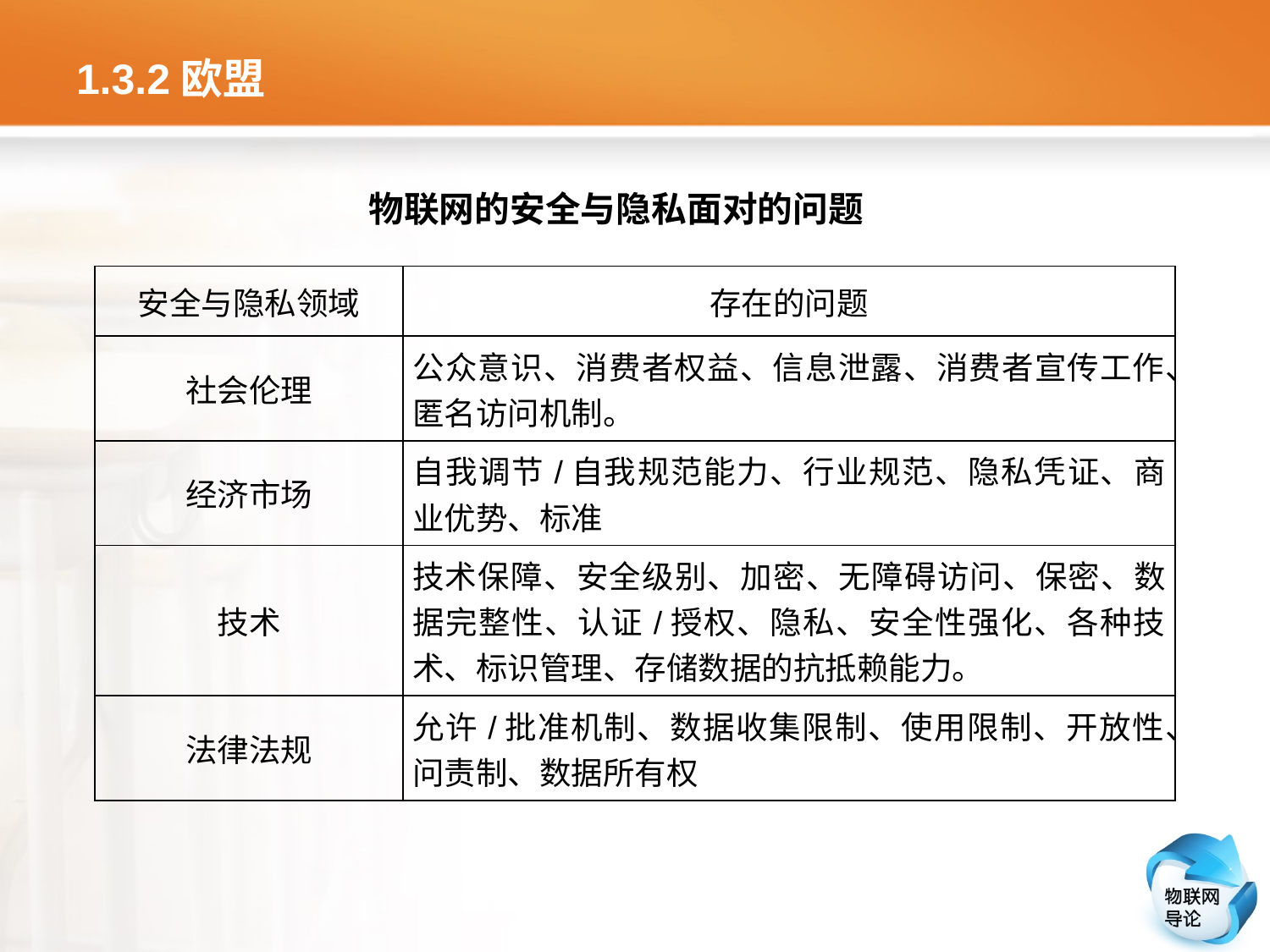

# 1.3.2欧盟
物联网的安全与隐私面对的问题
| 安全与隐私领域 | 存在的问题 |
| --- | --- |
| 社会伦理 | 公众意识、消费者权益、信息泄露、消费者宣传工作、匿名访问机制。 |
| 经济市场 | 自我调节/自我规范能力、行业规范、隐私凭证、商业优势、标准 |
| 技术 | 技术保障、安全级别、加密、无障碍访问、保密、数据完整性、认证/授权、隐私、安全性强化、各种技术、标识管理、存储数据的抗抵赖能力。 |
| 法律法规 | 允许/批准机制、数据收集限制、使用限制、开放性、问责制、数据所有权 |